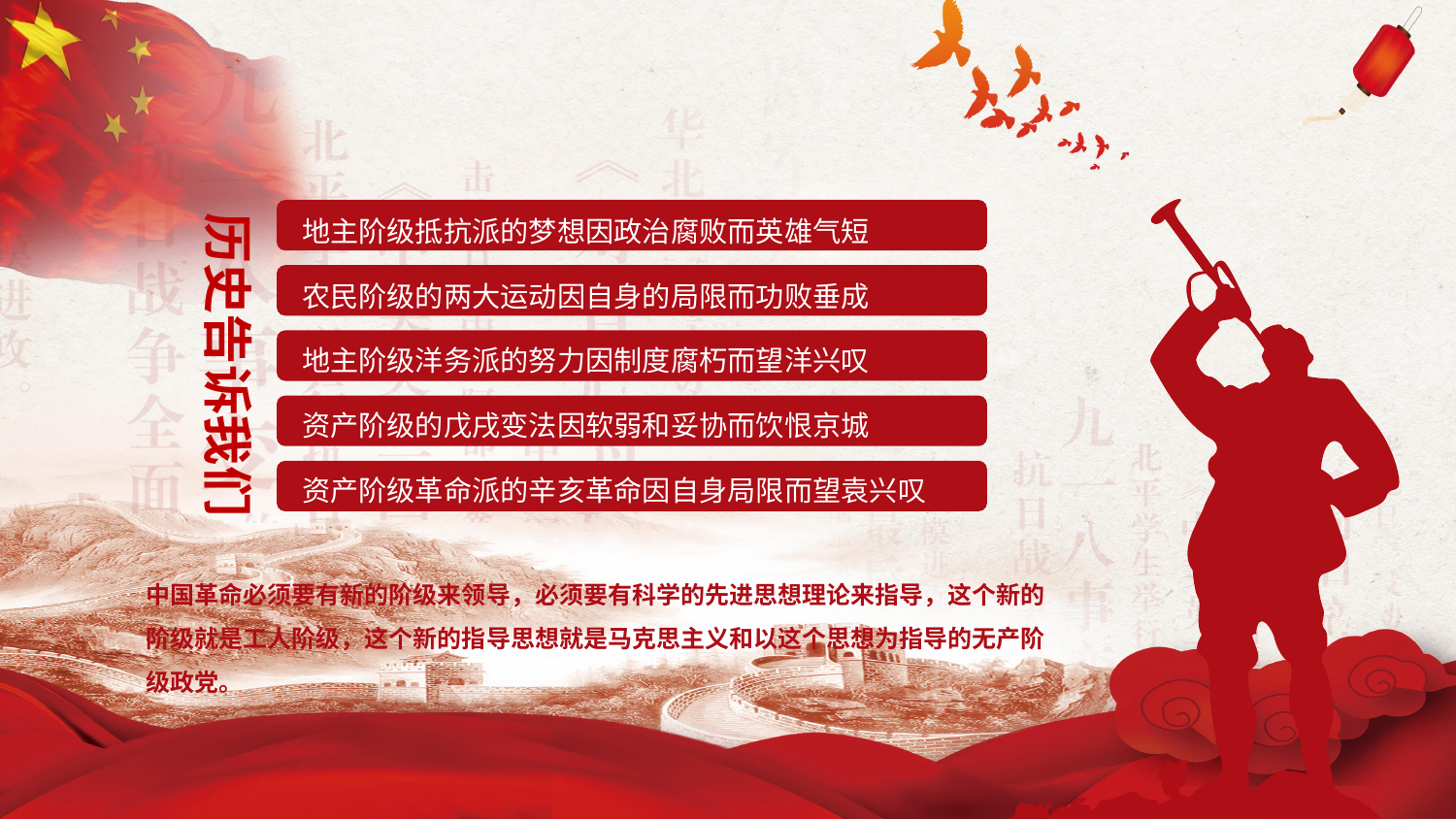

地主阶级抵抗派的梦想因政治腐败而英雄气短
历史告诉我们

农民阶级的两大运动因自身的局限而功败垂成

地主阶级洋务派的努力因制度腐朽而望洋兴叹

资产阶级的戊戌变法因软弱和妥协而饮恨京城

资产阶级革命派的辛亥革命因自身局限而望袁兴叹

中国革命必须要有新的阶级来领导，必须要有科学的先进思想理论来指导，这个新的阶级就是工人阶级，这个新的指导思想就是马克思主义和以这个思想为指导的无产阶级政党。